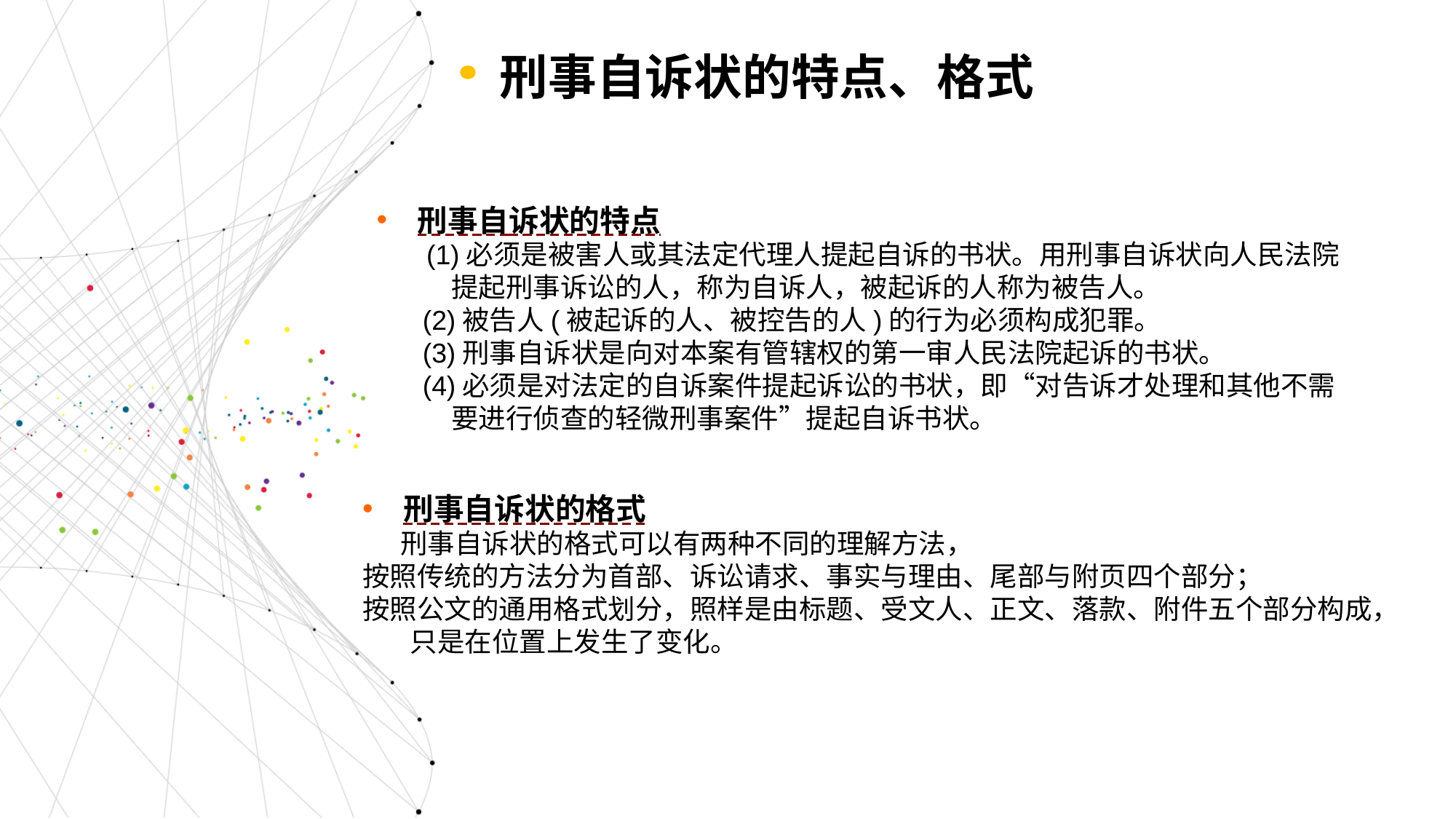

刑事自诉状的特点、格式

刑事自诉状的特点
        (1)必须是被害人或其法定代理人提起自诉的书状。用刑事自诉状向人民法院
           提起刑事诉讼的人，称为自诉人，被起诉的人称为被告人。
      (2)被告人(被起诉的人、被控告的人)的行为必须构成犯罪。
      (3)刑事自诉状是向对本案有管辖权的第一审人民法院起诉的书状。
      (4)必须是对法定的自诉案件提起诉讼的书状，即“对告诉才处理和其他不需
           要进行侦查的轻微刑事案件”提起自诉书状。
刑事自诉状的格式
       刑事自诉状的格式可以有两种不同的理解方法，
按照传统的方法分为首部、诉讼请求、事实与理由、尾部与附页四个部分；
按照公文的通用格式划分，照样是由标题、受文人、正文、落款、附件五个部分构成，只是在位置上发生了变化。